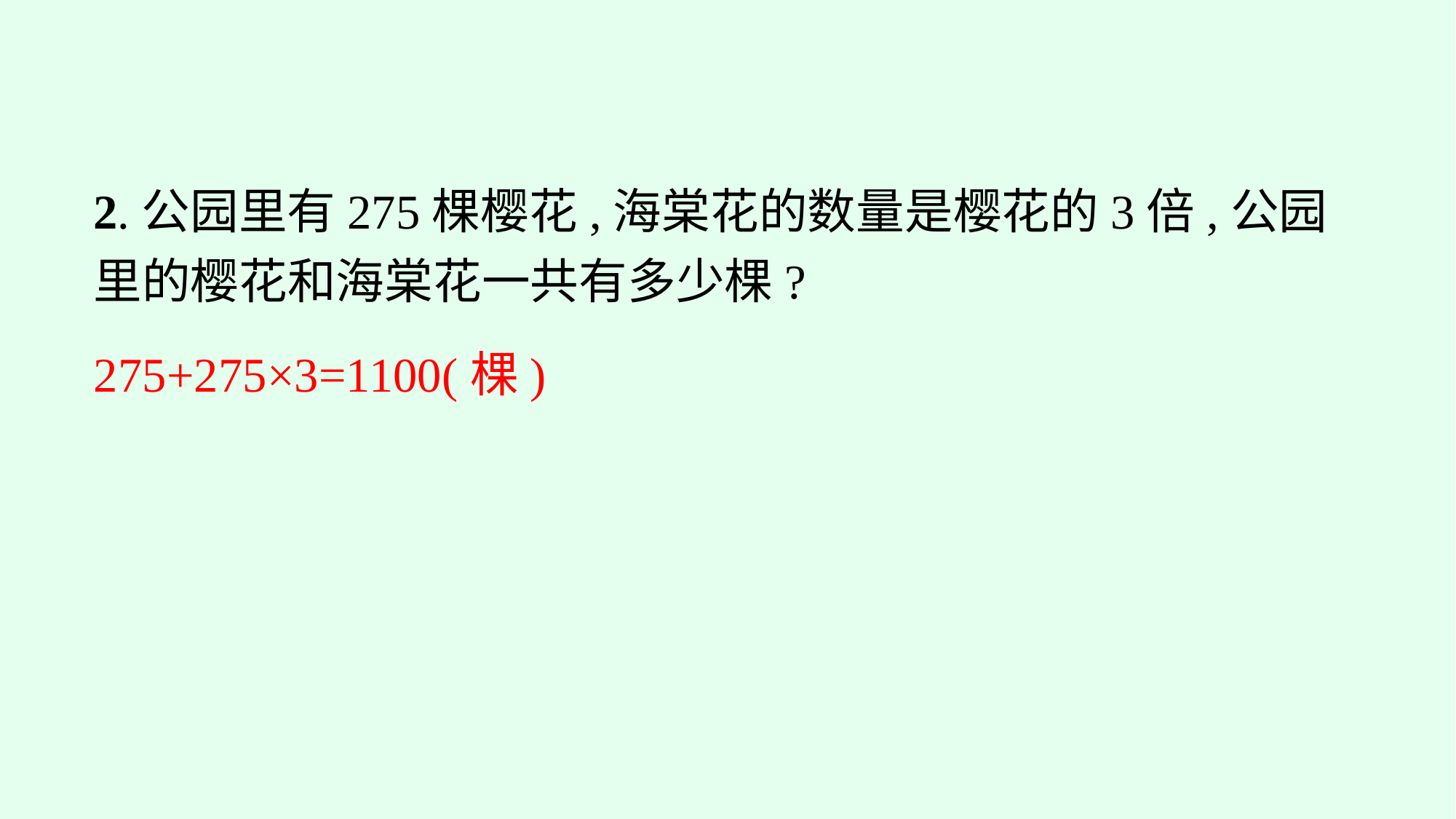

2.公园里有275棵樱花,海棠花的数量是樱花的3倍,公园里的樱花和海棠花一共有多少棵?
275+275×3=1100(棵)